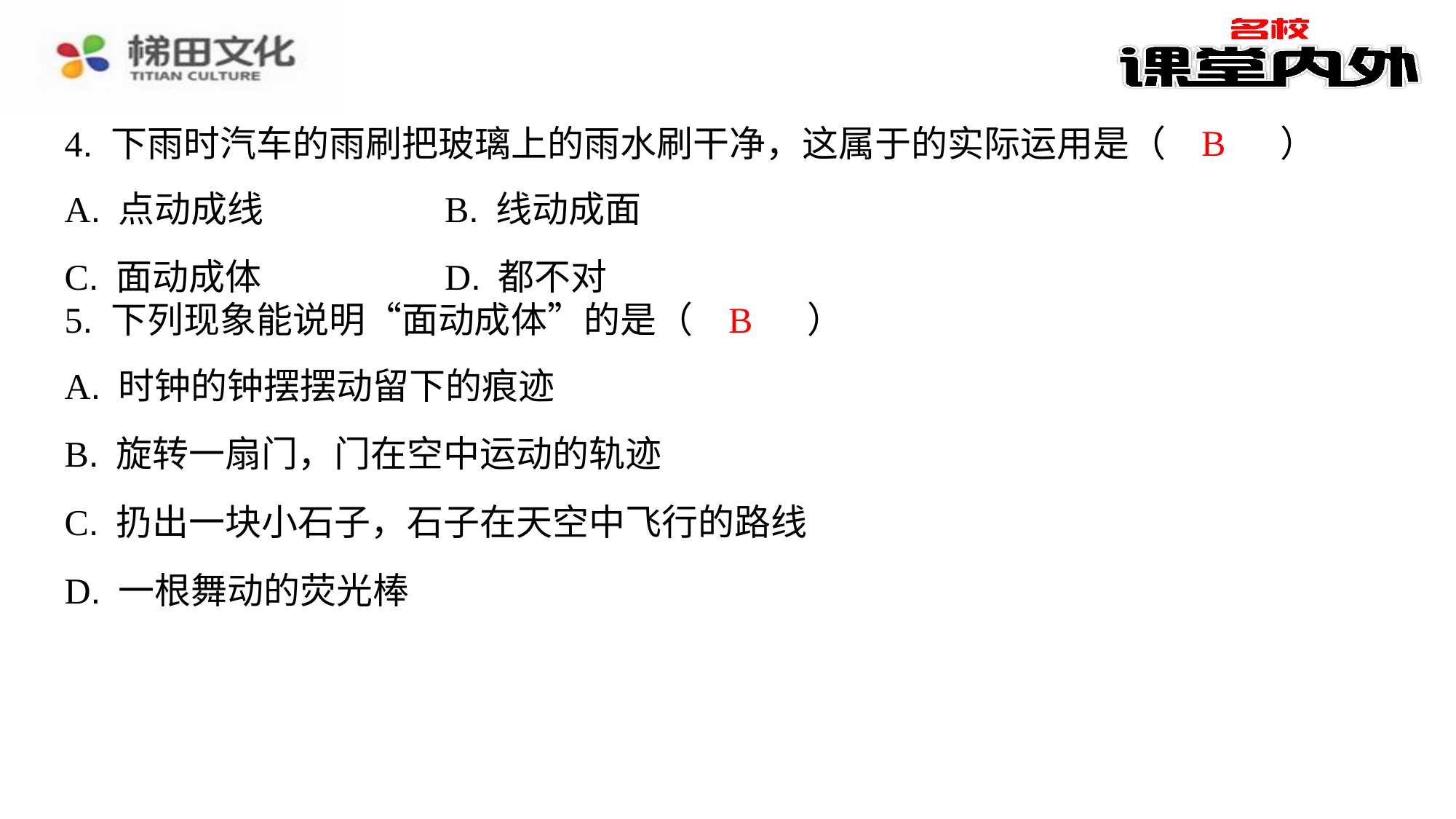

B
4. 下雨时汽车的雨刷把玻璃上的雨水刷干净，这属于的实际运用是（　B　）
| A. 点动成线 | B. 线动成面 |
| --- | --- |
| C. 面动成体 | D. 都不对 |
B
5. 下列现象能说明“面动成体”的是（　B　）
| A. 时钟的钟摆摆动留下的痕迹 |
| --- |
| B. 旋转一扇门，门在空中运动的轨迹 |
| C. 扔出一块小石子，石子在天空中飞行的路线 |
| D. 一根舞动的荧光棒 |